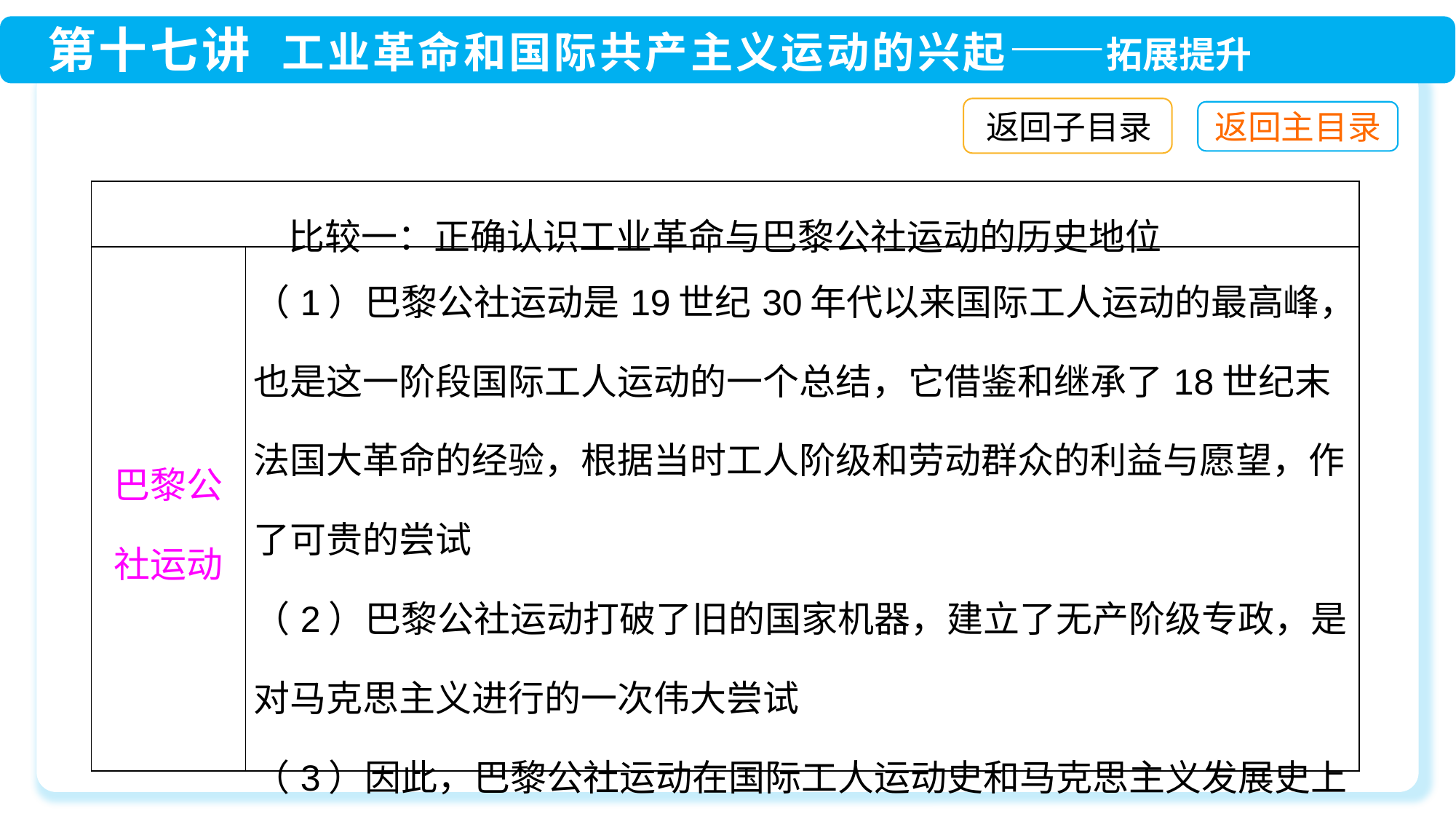

返回子目录
| 比较一：正确认识工业革命与巴黎公社运动的历史地位 |  |
| --- | --- |
| 巴黎公 社运动 | （1）巴黎公社运动是19世纪30年代以来国际工人运动的最高峰，也是这一阶段国际工人运动的一个总结，它借鉴和继承了18世纪末法国大革命的经验，根据当时工人阶级和劳动群众的利益与愿望，作了可贵的尝试 （2）巴黎公社运动打破了旧的国家机器，建立了无产阶级专政，是对马克思主义进行的一次伟大尝试 （3）因此，巴黎公社运动在国际工人运动史和马克思主义发展史上占有重要的地位 |